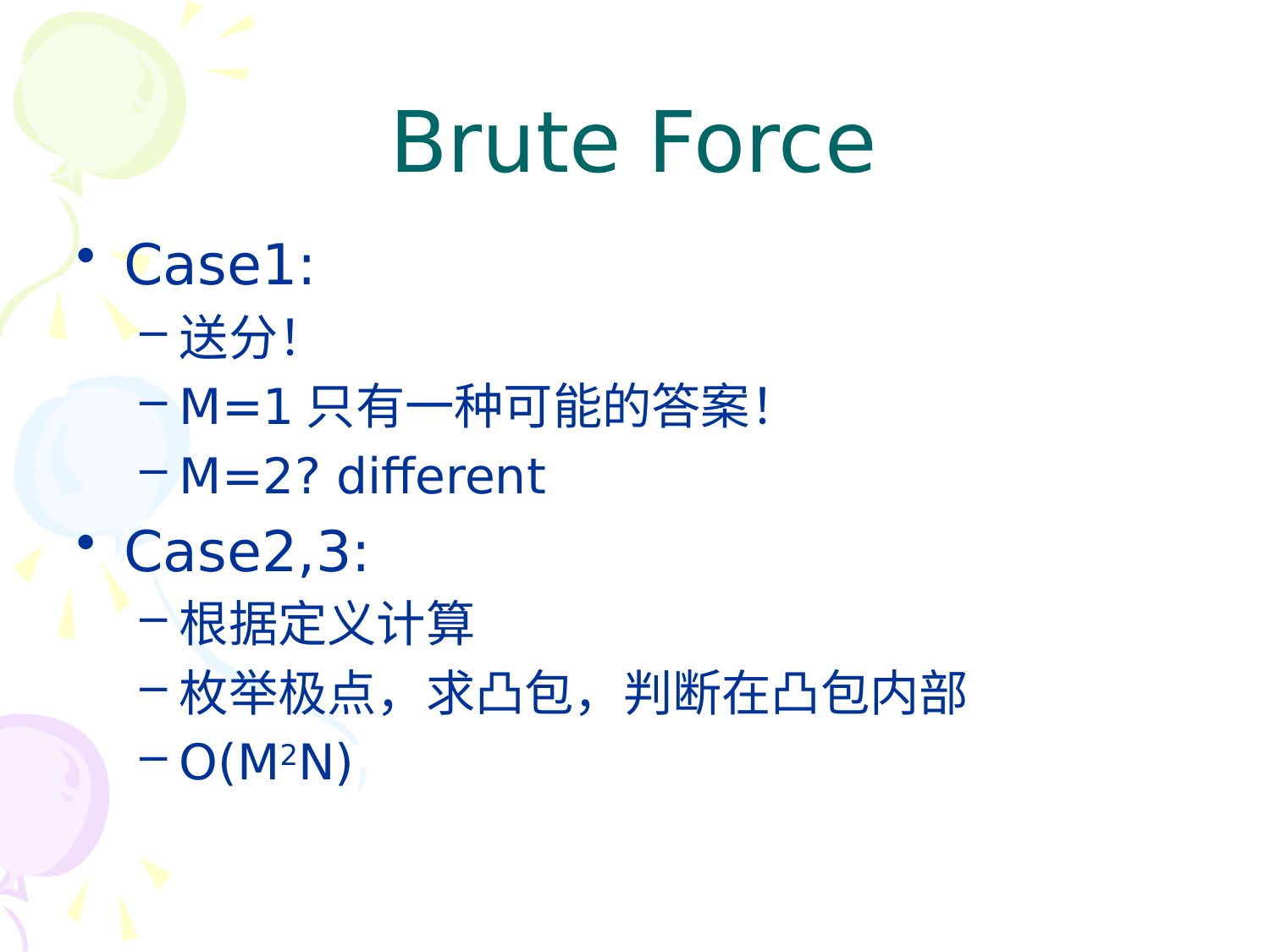

# Brute Force
Case1:
送分！
M=1只有一种可能的答案！
M=2? different
Case2,3:
根据定义计算
枚举极点，求凸包，判断在凸包内部
O(M2N)